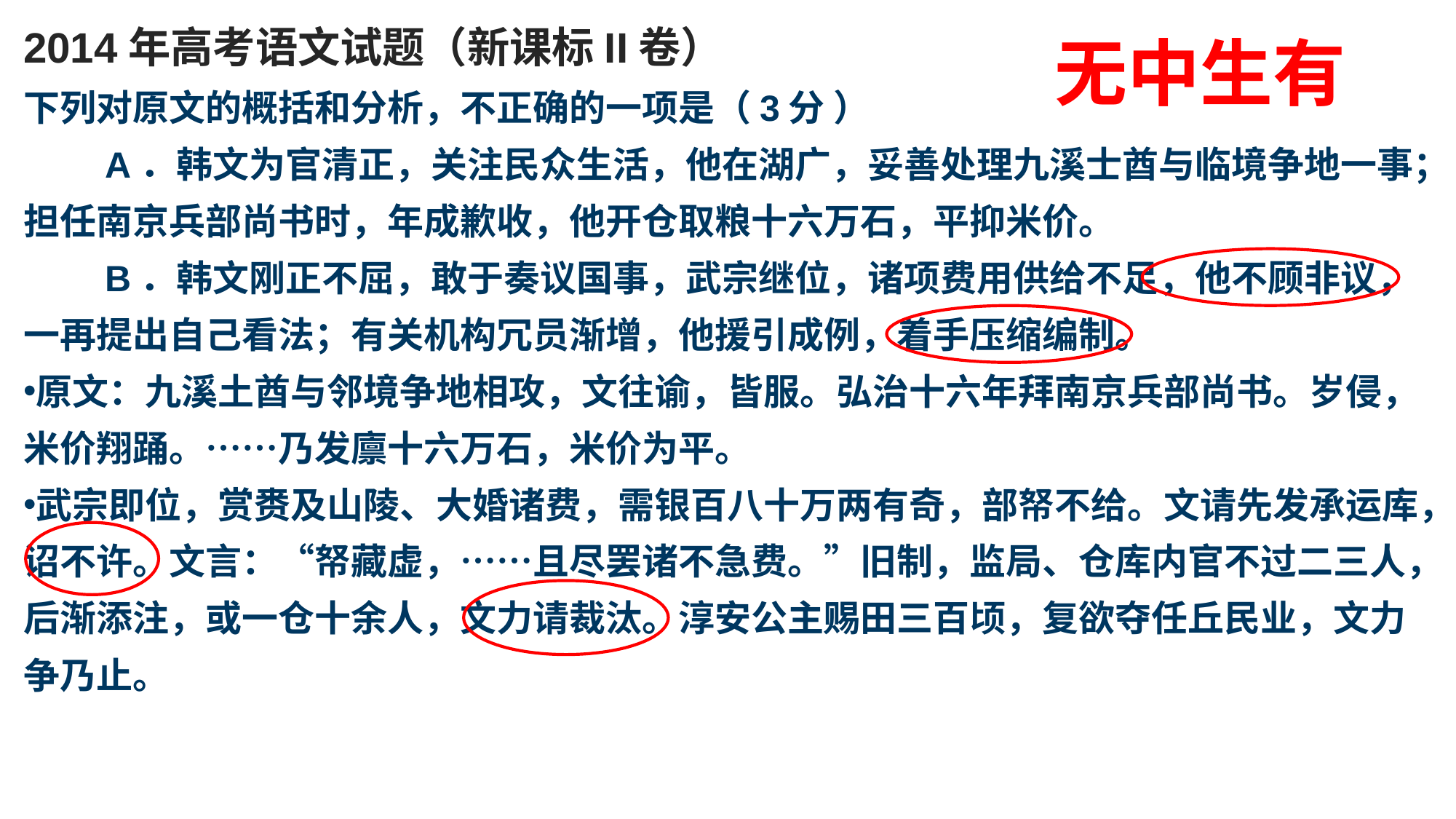

2014年高考语文试题（新课标II卷）
下列对原文的概括和分析，不正确的一项是（3分 ）
　　A．韩文为官清正，关注民众生活，他在湖广，妥善处理九溪士酋与临境争地一事；担任南京兵部尚书时，年成歉收，他开仓取粮十六万石，平抑米价。
　　B．韩文刚正不屈，敢于奏议国事，武宗继位，诸项费用供给不足，他不顾非议，一再提出自己看法；有关机构冗员渐增，他援引成例，着手压缩编制。
原文：九溪土酋与邻境争地相攻，文往谕，皆服。弘治十六年拜南京兵部尚书。岁侵，米价翔踊。……乃发廪十六万石，米价为平。
武宗即位，赏赉及山陵、大婚诸费，需银百八十万两有奇，部帑不给。文请先发承运库，诏不许。文言：“帑藏虚，……且尽罢诸不急费。”旧制，监局、仓库内官不过二三人，后渐添注，或一仓十余人，文力请裁汰。淳安公主赐田三百顷，复欲夺任丘民业，文力争乃止。
无中生有